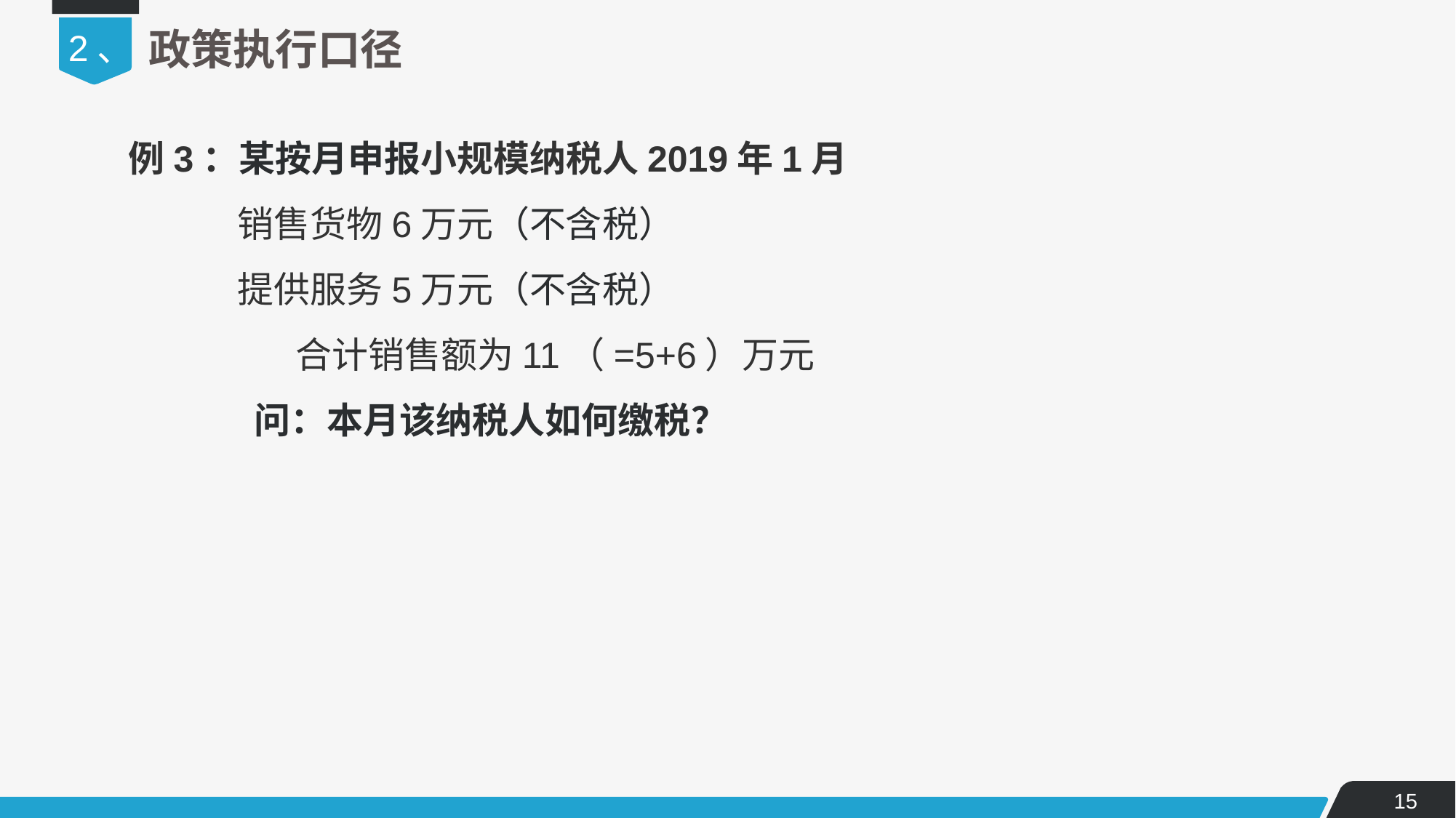

2、
政策执行口径
例3：某按月申报小规模纳税人2019年1月
销售货物6万元（不含税）
提供服务5万元（不含税）
      合计销售额为11（=5+6）万元
 问：本月该纳税人如何缴税？